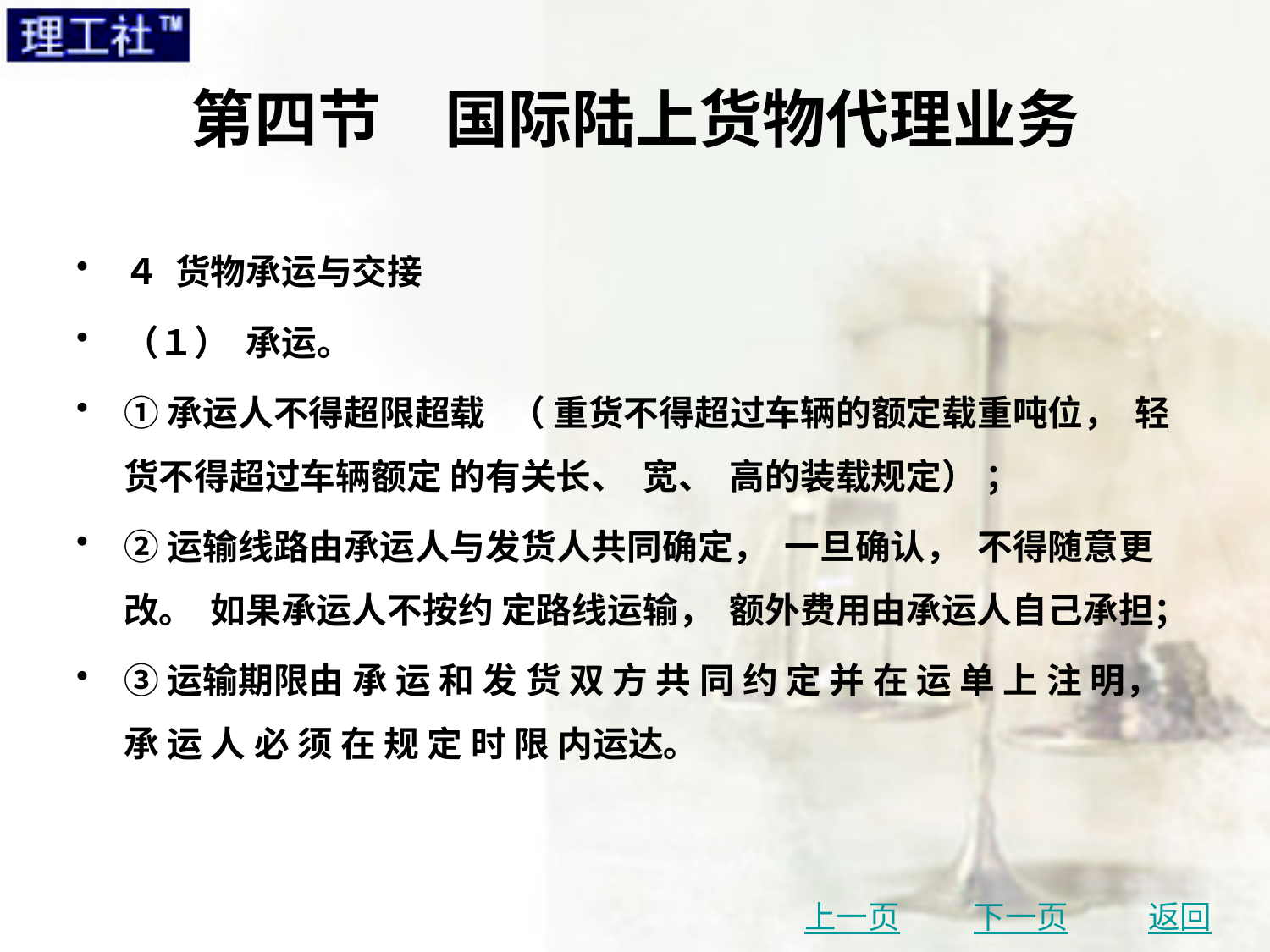

# 第四节　国际陆上货物代理业务
４  货物承运与交接
（１）  承运。
①承运人不得超限超载   （ 重货不得超过车辆的额定载重吨位，  轻货不得超过车辆额定 的有关长、  宽、  高的装载规定） ；
②运输线路由承运人与发货人共同确定，  一旦确认，  不得随意更改。  如果承运人不按约 定路线运输，  额外费用由承运人自己承担；
③运输期限由 承 运 和 发 货 双 方 共 同 约 定 并 在 运 单 上 注 明，  承 运 人 必 须 在 规 定 时 限 内运达。

上一页
下一页
返回